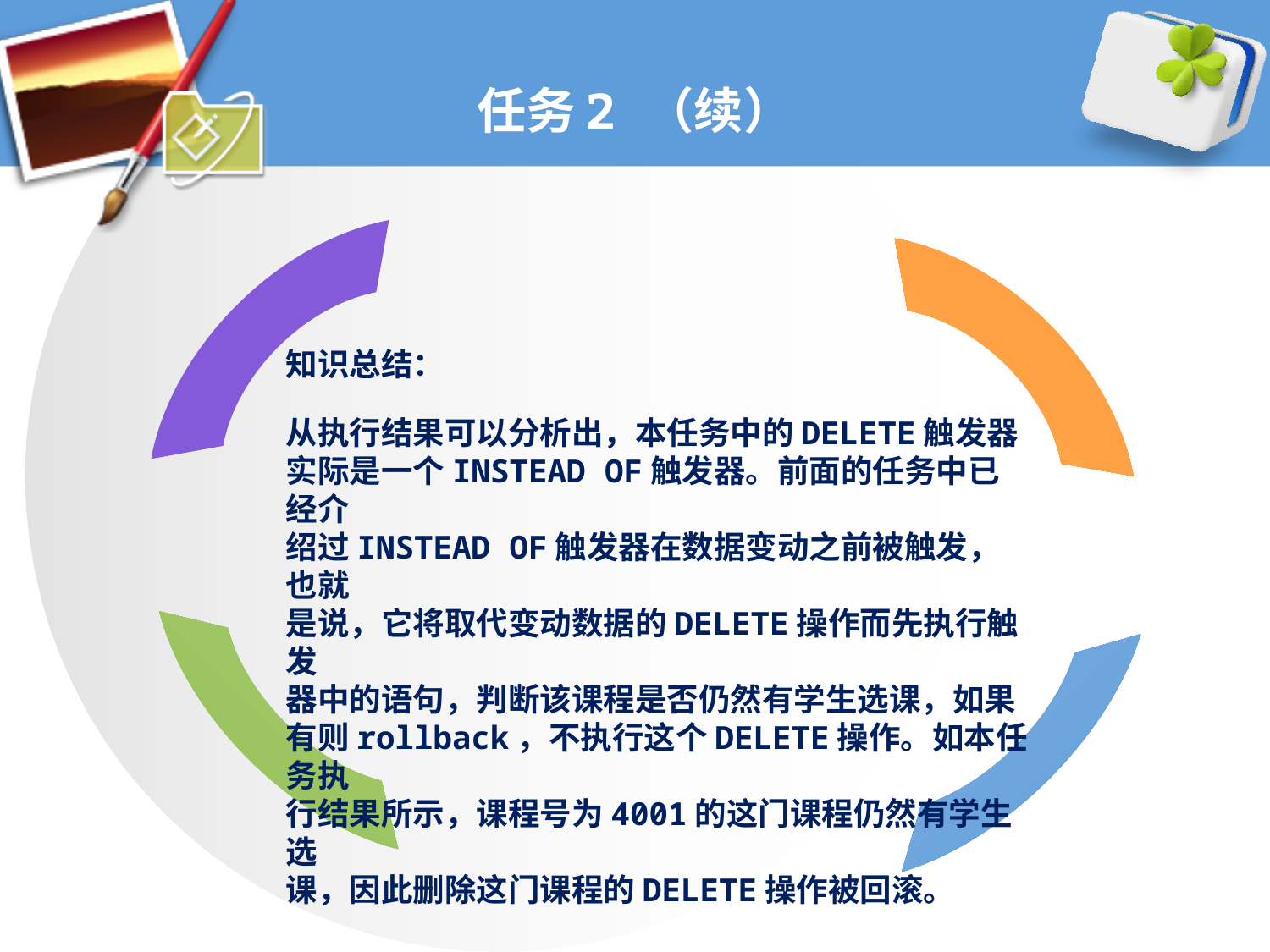

# 任务2  （续）

知识总结：

从执行结果可以分析出，本任务中的DELETE触发器
实际是一个INSTEAD OF触发器。前面的任务中已经介
绍过INSTEAD OF触发器在数据变动之前被触发，也就
是说，它将取代变动数据的DELETE操作而先执行触发
器中的语句，判断该课程是否仍然有学生选课，如果
有则rollback，不执行这个DELETE操作。如本任务执
行结果所示，课程号为4001的这门课程仍然有学生选
课，因此删除这门课程的DELETE操作被回滚。